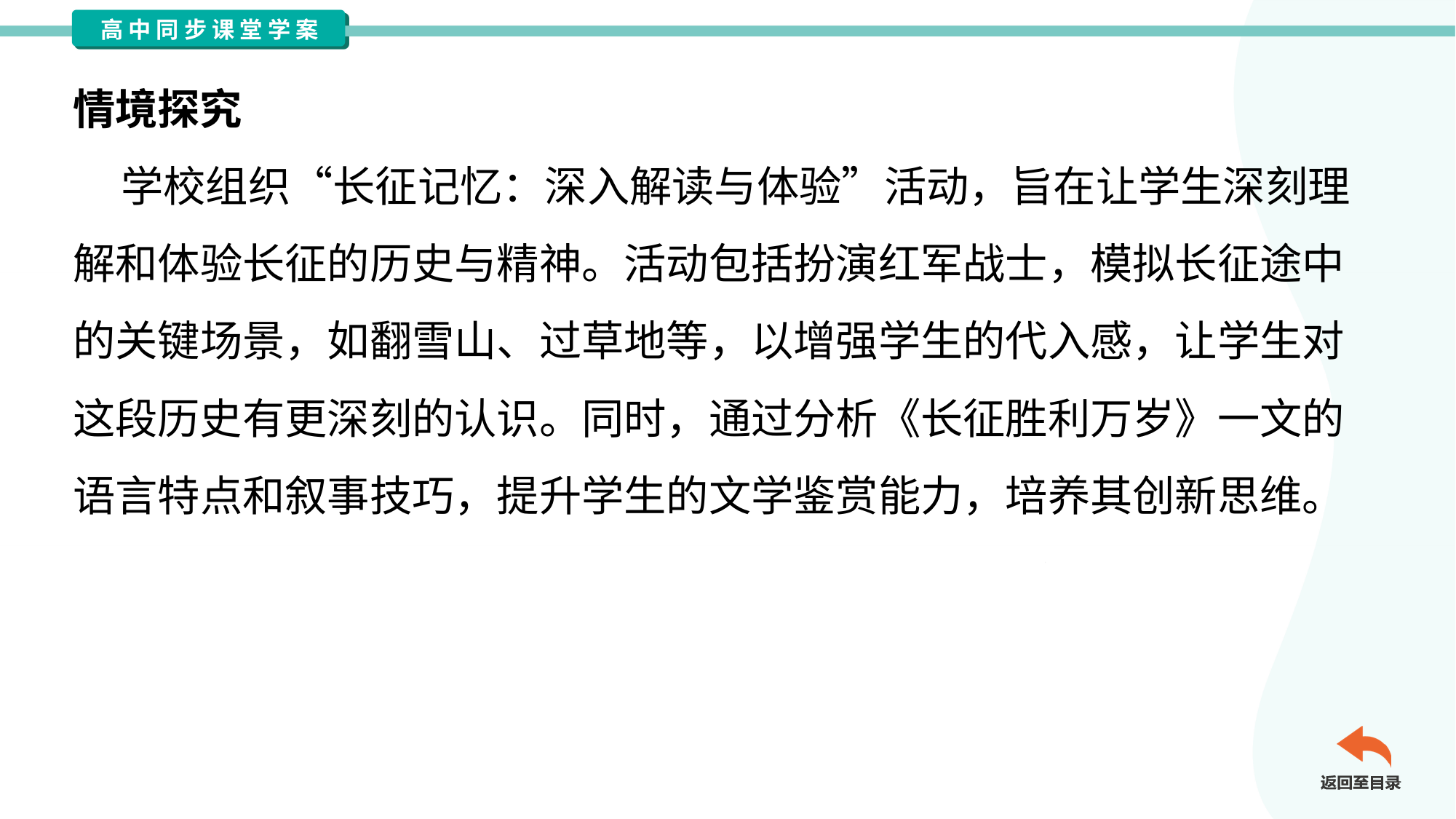

情境探究
    学校组织“长征记忆：深入解读与体验”活动，旨在让学生深刻理
解和体验长征的历史与精神。活动包括扮演红军战士，模拟长征途中
的关键场景，如翻雪山、过草地等，以增强学生的代入感，让学生对
这段历史有更深刻的认识。同时，通过分析《长征胜利万岁》一文的
语言特点和叙事技巧，提升学生的文学鉴赏能力，培养其创新思维。